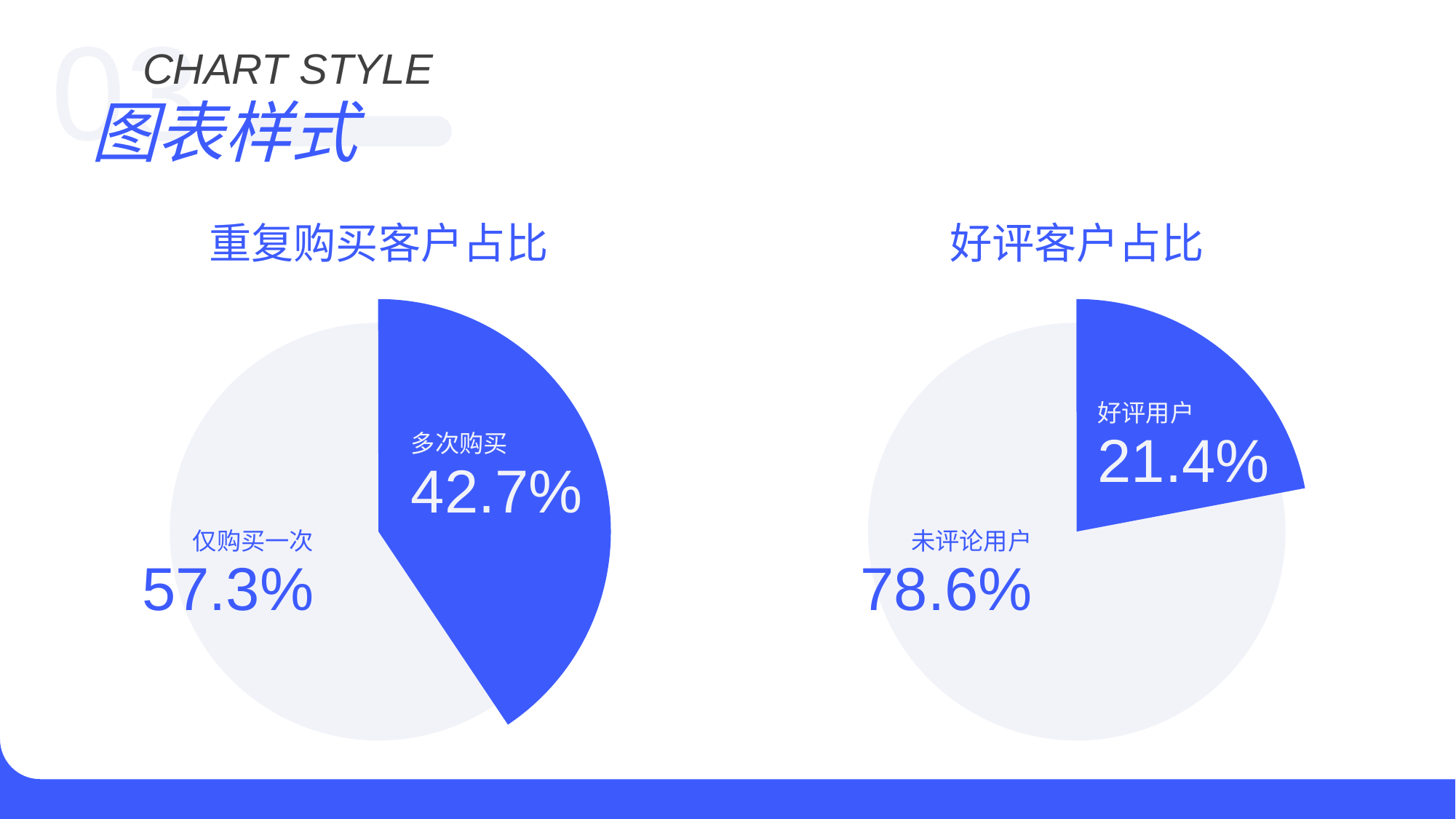

03
CHART STYLE
图表样式

重复购买客户占比
好评客户占比

好评用户
21.4%
多次购买
42.7%
仅购买一次
未评论用户
57.3%
78.6%